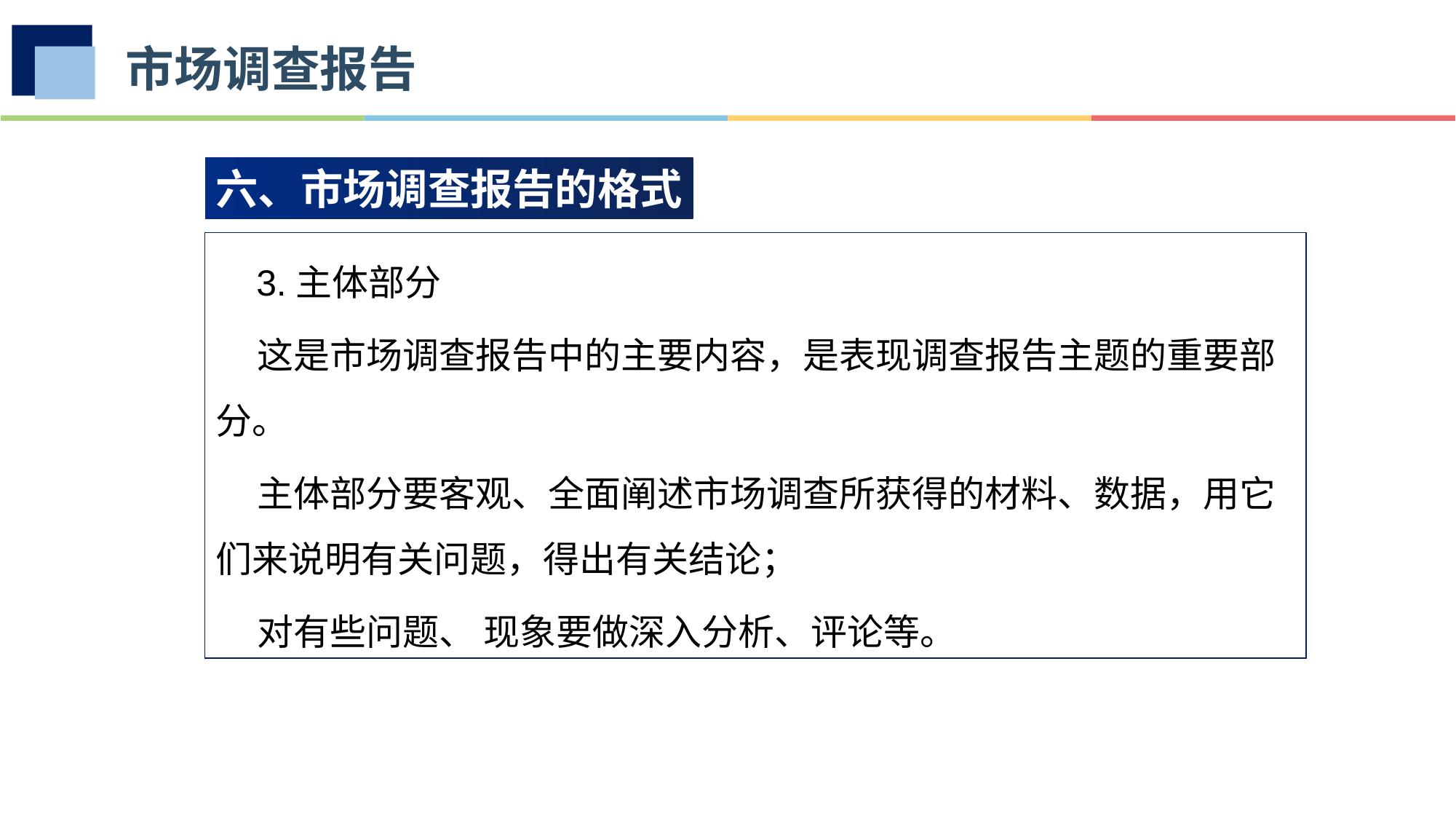

市场调查报告

六、市场调查报告的格式
    3.主体部分
    这是市场调查报告中的主要内容，是表现调查报告主题的重要部分。
    主体部分要客观、全面阐述市场调查所获得的材料、数据，用它们来说明有关问题，得出有关结论；
    对有些问题、 现象要做深入分析、评论等。